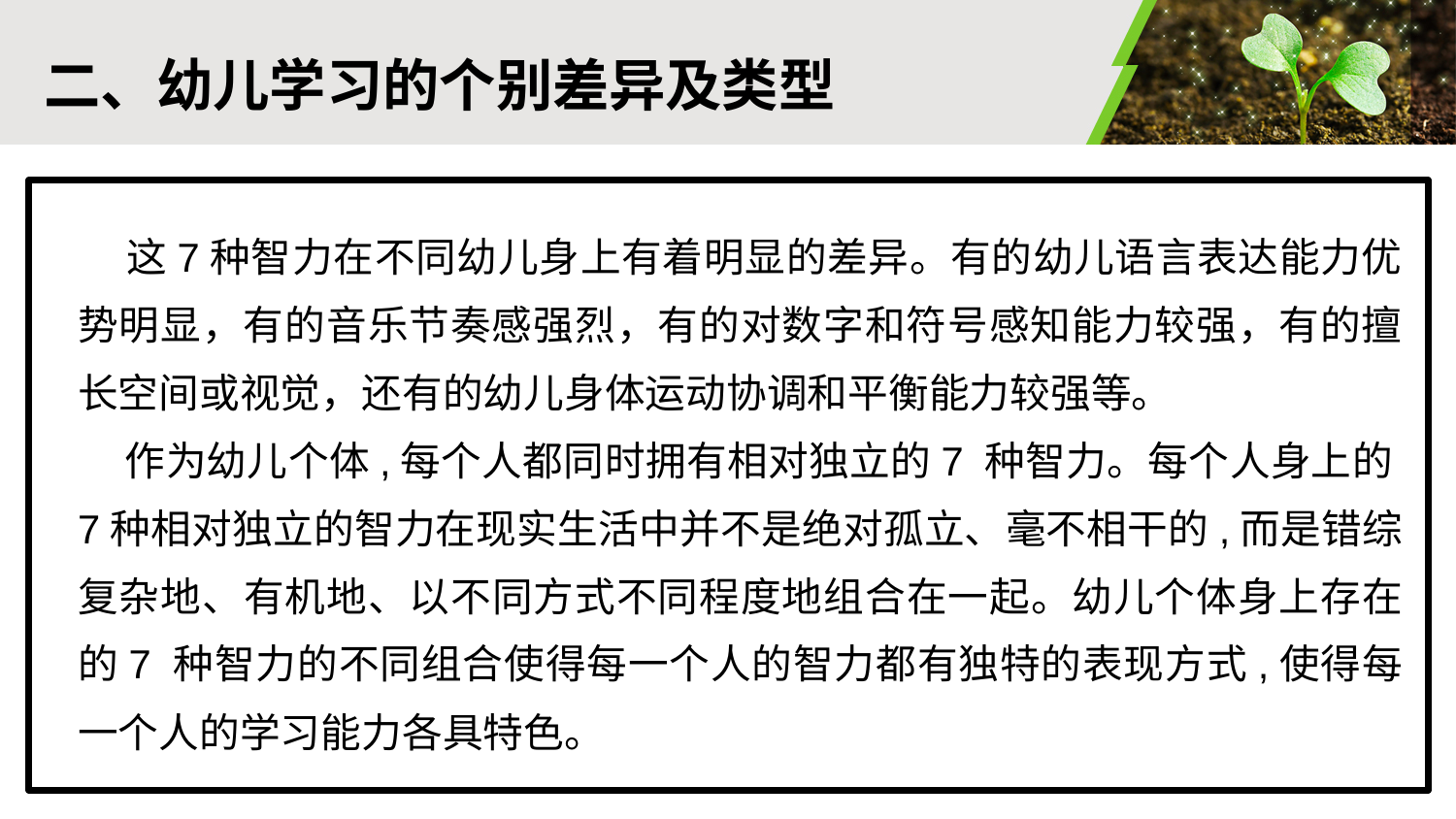

# 二、幼儿学习的个别差异及类型

    这7种智力在不同幼儿身上有着明显的差异。有的幼儿语言表达能力优势明显，有的音乐节奏感强烈，有的对数字和符号感知能力较强，有的擅长空间或视觉，还有的幼儿身体运动协调和平衡能力较强等。
    作为幼儿个体,每个人都同时拥有相对独立的7 种智力。每个人身上的7种相对独立的智力在现实生活中并不是绝对孤立、毫不相干的,而是错综复杂地、有机地、以不同方式不同程度地组合在一起。幼儿个体身上存在的7 种智力的不同组合使得每一个人的智力都有独特的表现方式,使得每一个人的学习能力各具特色。